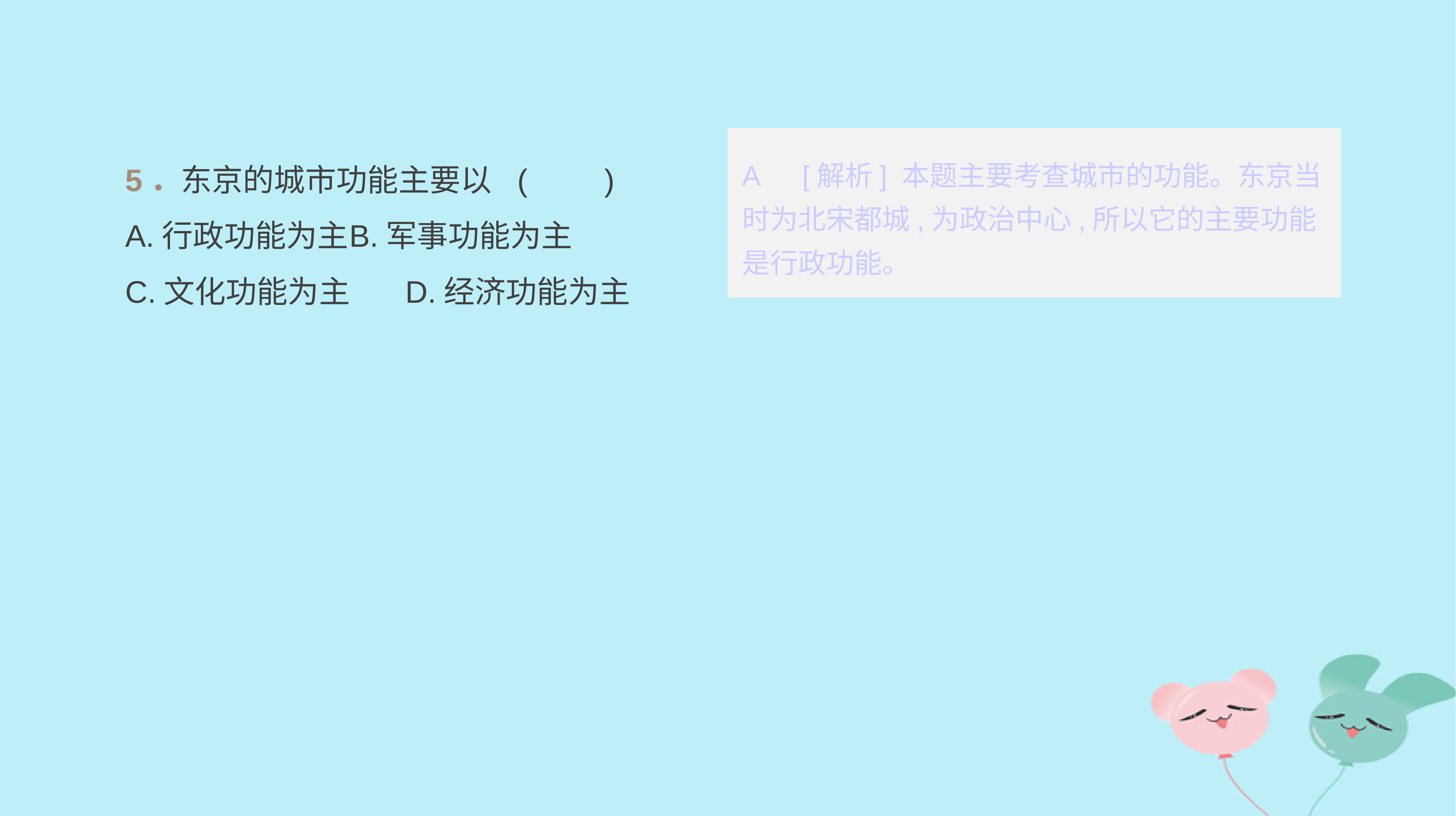

5．东京的城市功能主要以	(　　)
A.行政功能为主	B.军事功能为主
C.文化功能为主	D.经济功能为主

A　[解析] 本题主要考查城市的功能。东京当时为北宋都城,为政治中心,所以它的主要功能是行政功能。